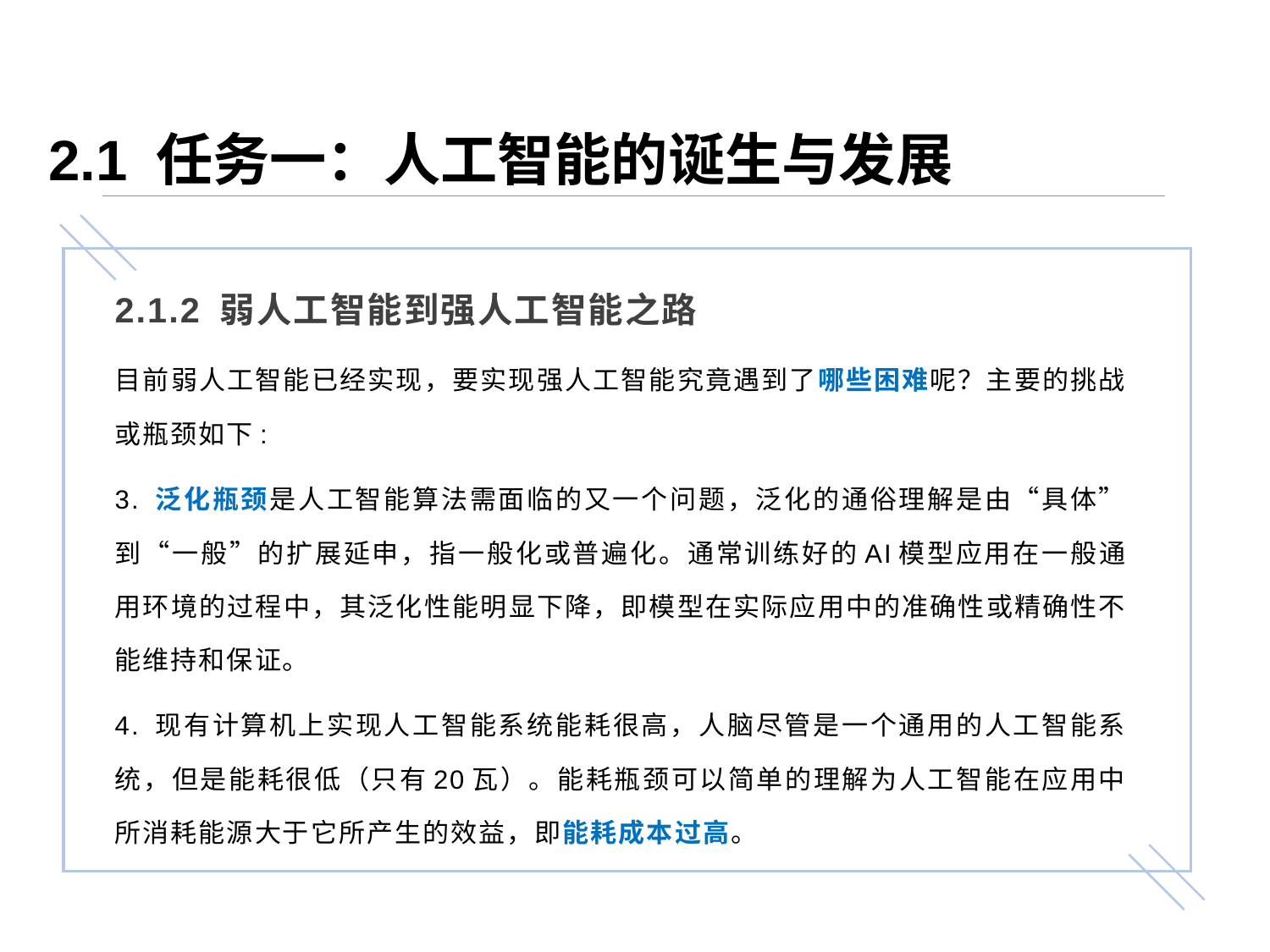

2.1 任务一：人工智能的诞生与发展

2.1.2 弱人工智能到强人工智能之路
目前弱人工智能已经实现，要实现强人工智能究竟遇到了哪些困难呢？主要的挑战或瓶颈如下:
3. 泛化瓶颈是人工智能算法需面临的又一个问题，泛化的通俗理解是由“具体”到“一般”的扩展延申，指一般化或普遍化。通常训练好的AI模型应用在一般通用环境的过程中，其泛化性能明显下降，即模型在实际应用中的准确性或精确性不能维持和保证。
4. 现有计算机上实现人工智能系统能耗很高，人脑尽管是一个通用的人工智能系统，但是能耗很低（只有20瓦）。能耗瓶颈可以简单的理解为人工智能在应用中所消耗能源大于它所产生的效益，即能耗成本过高。